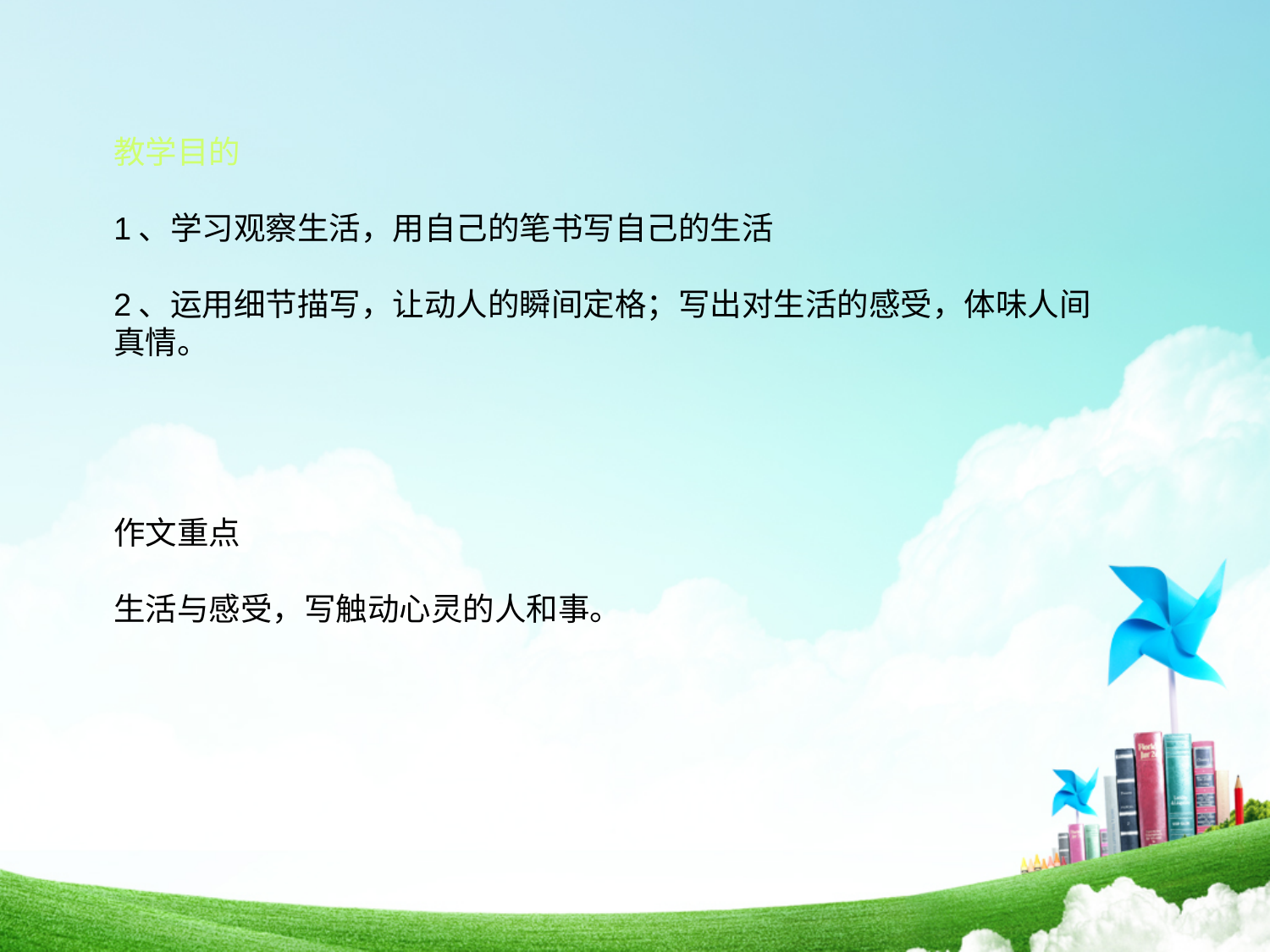

教学目的

1、学习观察生活，用自己的笔书写自己的生活

2、运用细节描写，让动人的瞬间定格；写出对生活的感受，体味人间真情。

作文重点

生活与感受，写触动心灵的人和事。